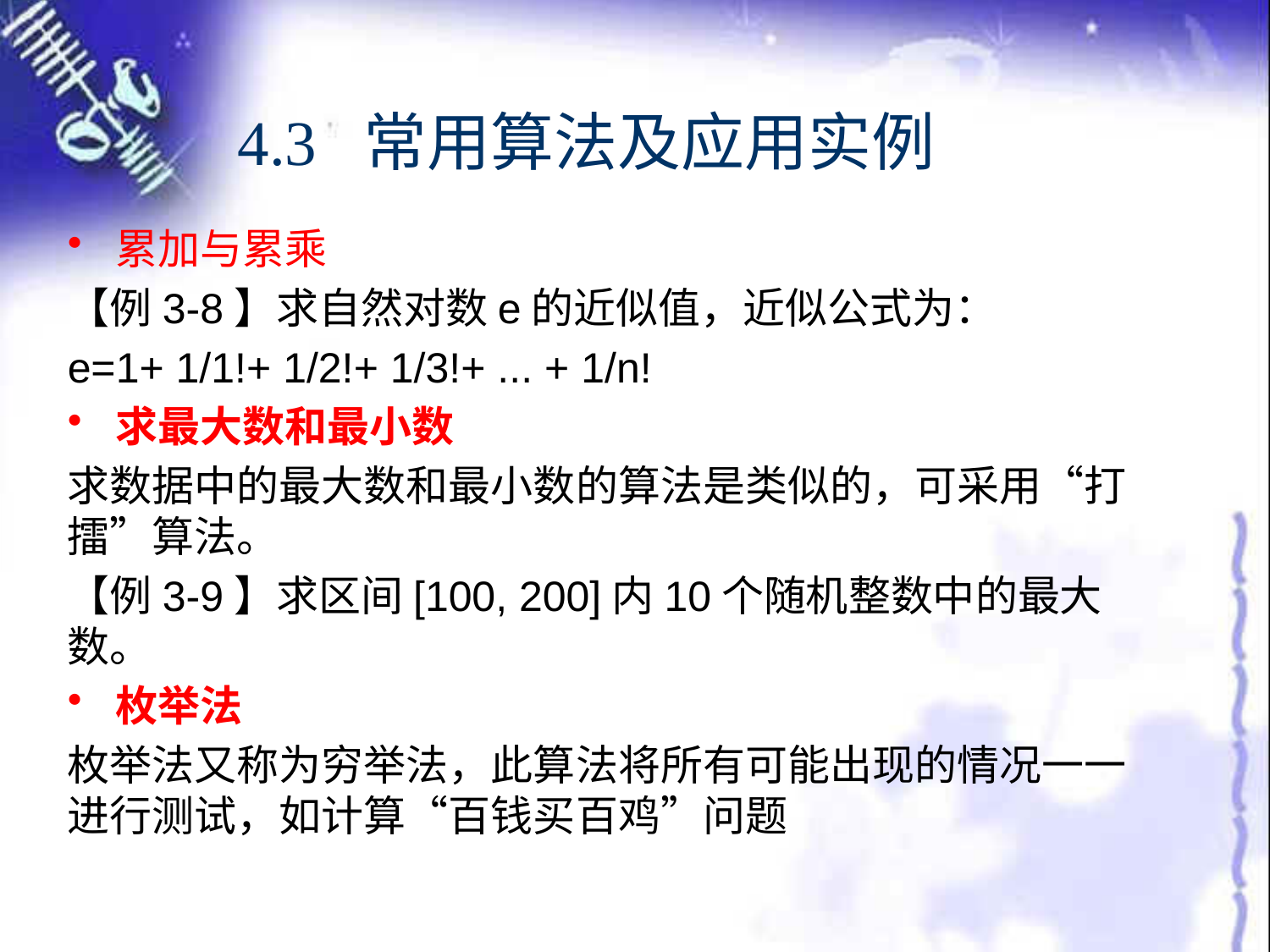

# 4.3  常用算法及应用实例
累加与累乘
【例3-8】求自然对数e的近似值，近似公式为：
e=1+ 1/1!+ 1/2!+ 1/3!+ ... + 1/n!
求最大数和最小数
求数据中的最大数和最小数的算法是类似的，可采用“打擂”算法。
【例3-9】求区间[100, 200]内10个随机整数中的最大数。
枚举法
枚举法又称为穷举法，此算法将所有可能出现的情况一一进行测试，如计算“百钱买百鸡”问题